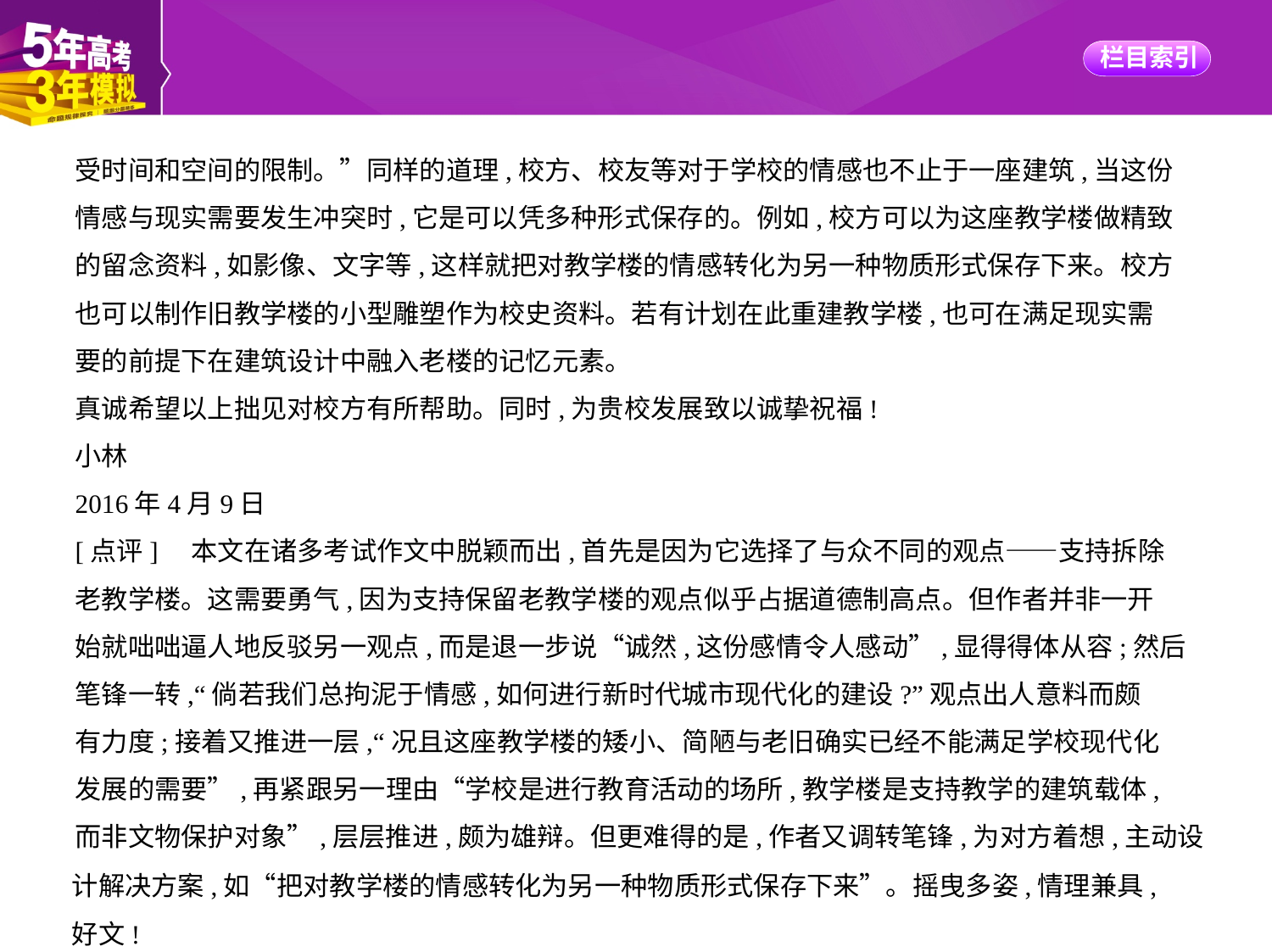

受时间和空间的限制。”同样的道理,校方、校友等对于学校的情感也不止于一座建筑,当这份
情感与现实需要发生冲突时,它是可以凭多种形式保存的。例如,校方可以为这座教学楼做精致
的留念资料,如影像、文字等,这样就把对教学楼的情感转化为另一种物质形式保存下来。校方
也可以制作旧教学楼的小型雕塑作为校史资料。若有计划在此重建教学楼,也可在满足现实需
要的前提下在建筑设计中融入老楼的记忆元素。
真诚希望以上拙见对校方有所帮助。同时,为贵校发展致以诚挚祝福!
小林
2016年4月9日
[点评]　本文在诸多考试作文中脱颖而出,首先是因为它选择了与众不同的观点——支持拆除
老教学楼。这需要勇气,因为支持保留老教学楼的观点似乎占据道德制高点。但作者并非一开
始就咄咄逼人地反驳另一观点,而是退一步说“诚然,这份感情令人感动”,显得得体从容;然后
笔锋一转,“倘若我们总拘泥于情感,如何进行新时代城市现代化的建设?”观点出人意料而颇
有力度;接着又推进一层,“况且这座教学楼的矮小、简陋与老旧确实已经不能满足学校现代化
发展的需要”,再紧跟另一理由“学校是进行教育活动的场所,教学楼是支持教学的建筑载体,
而非文物保护对象”,层层推进,颇为雄辩。但更难得的是,作者又调转笔锋,为对方着想,主动设
计解决方案,如“把对教学楼的情感转化为另一种物质形式保存下来”。摇曳多姿,情理兼具,
好文!